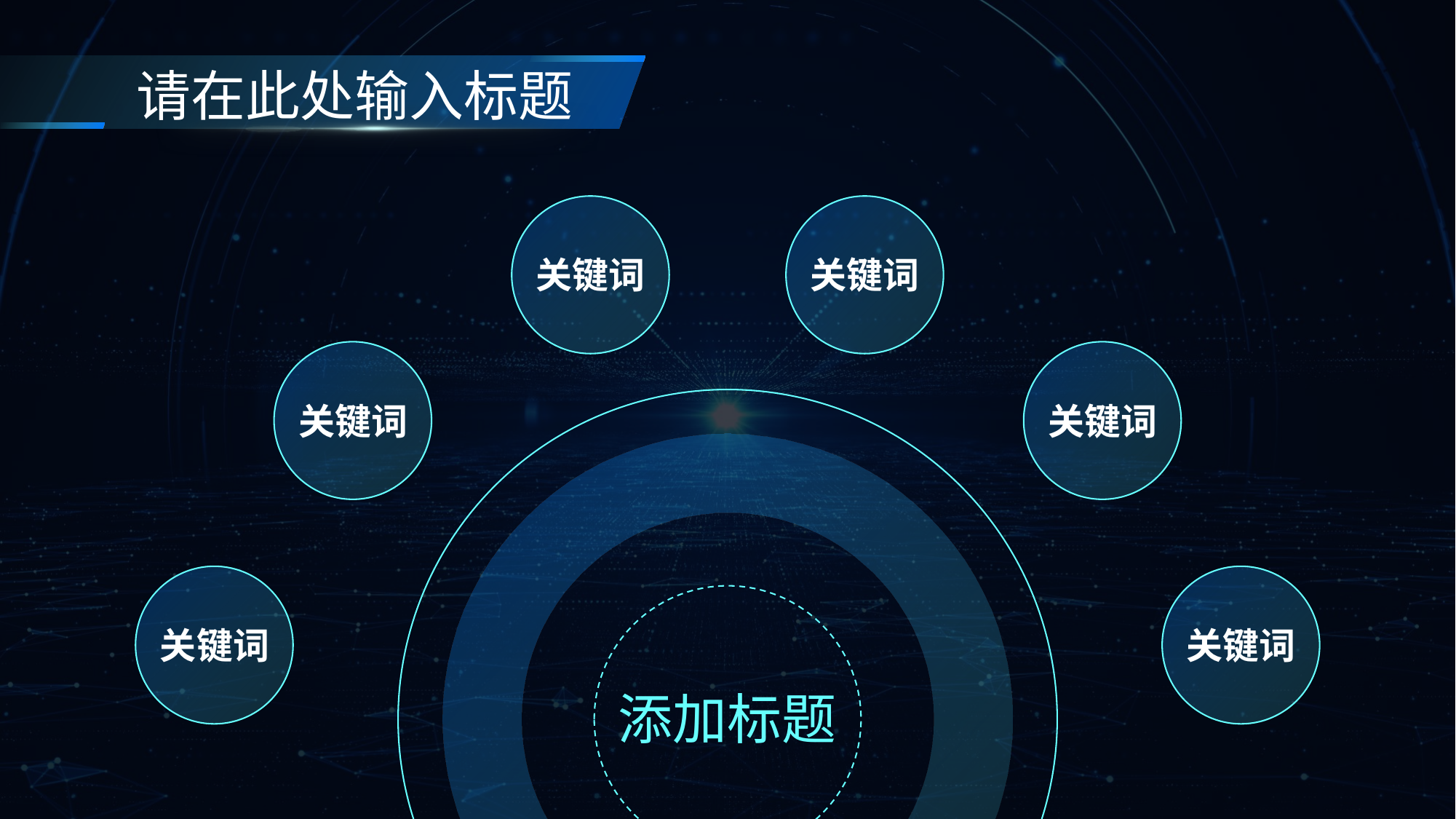

请在此处输入标题

关键词

关键词

关键词

关键词

关键词

关键词

添加标题